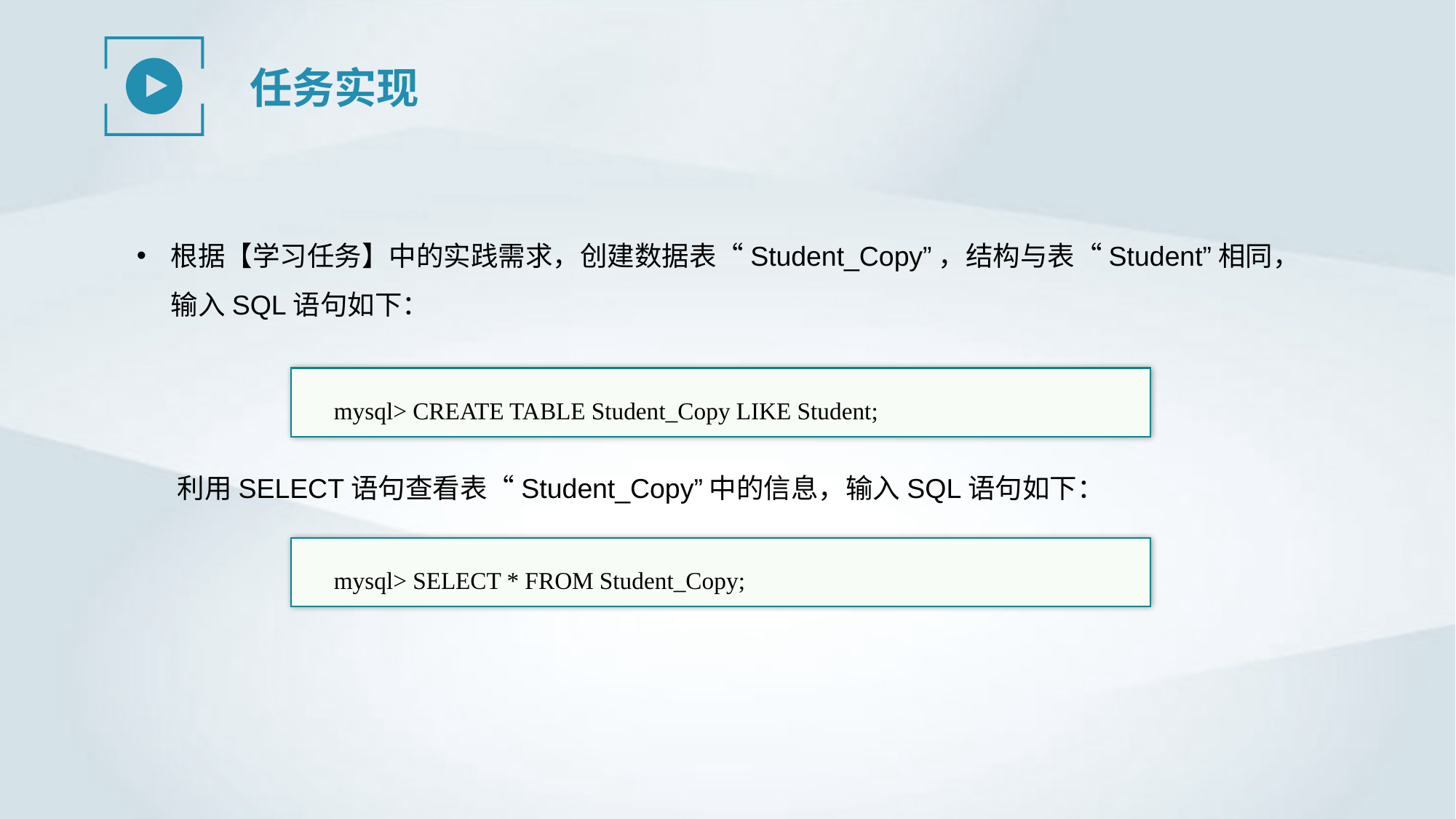

任务实现
根据【学习任务】中的实践需求，创建数据表“Student_Copy”，结构与表“Student”相同，输入SQL语句如下：
mysql> CREATE TABLE Student_Copy LIKE Student;
利用SELECT语句查看表“Student_Copy”中的信息，输入SQL语句如下：
mysql> SELECT * FROM Student_Copy;